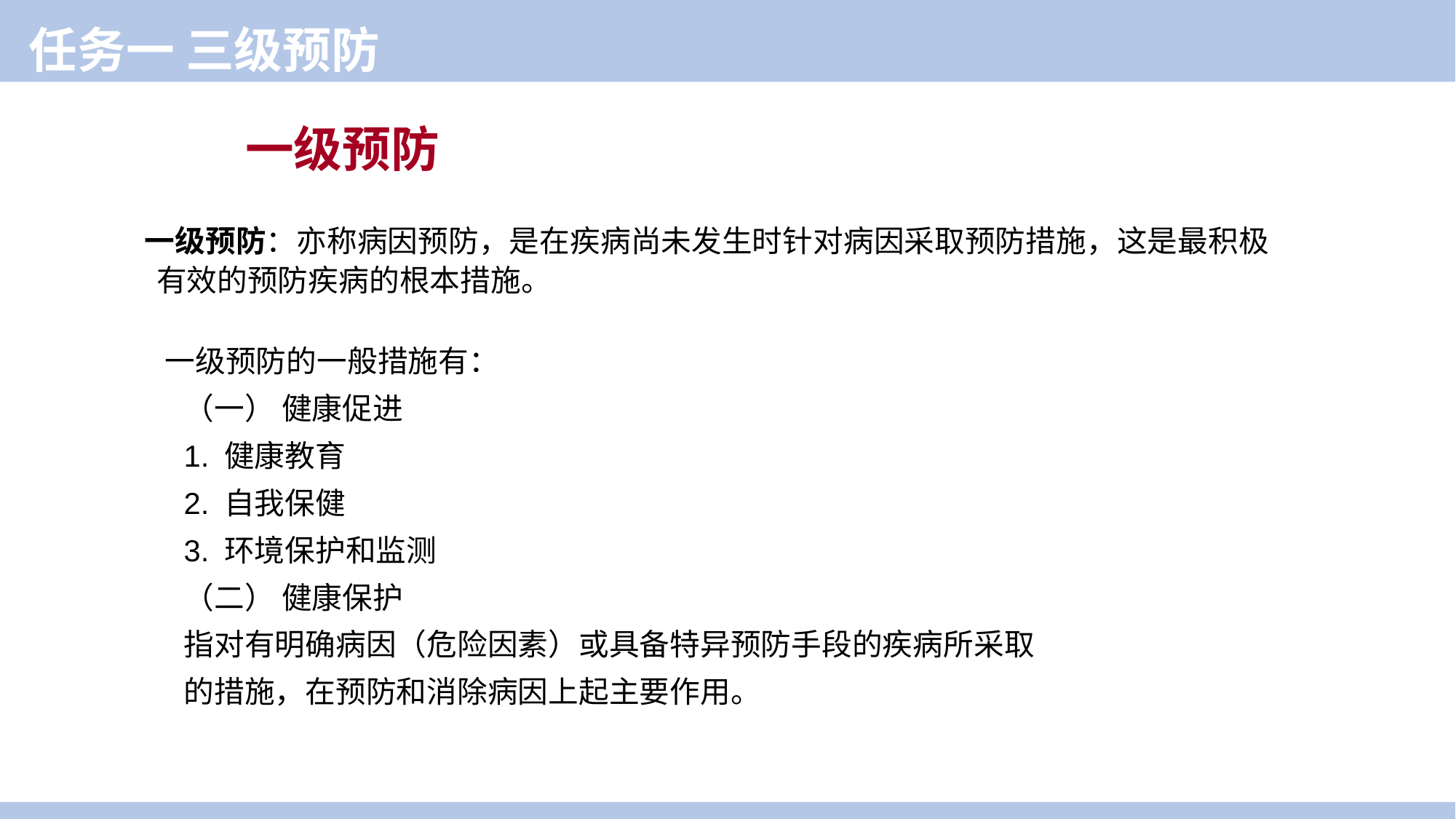

任务一 三级预防
一级预防
 一级预防：亦称病因预防，是在疾病尚未发生时针对病因采取预防措施，这是最积极有效的预防疾病的根本措施。
    一级预防的一般措施有：
（一） 健康促进
1. 健康教育
2. 自我保健
3. 环境保护和监测
（二） 健康保护
指对有明确病因（危险因素）或具备特异预防手段的疾病所采取
的措施，在预防和消除病因上起主要作用。